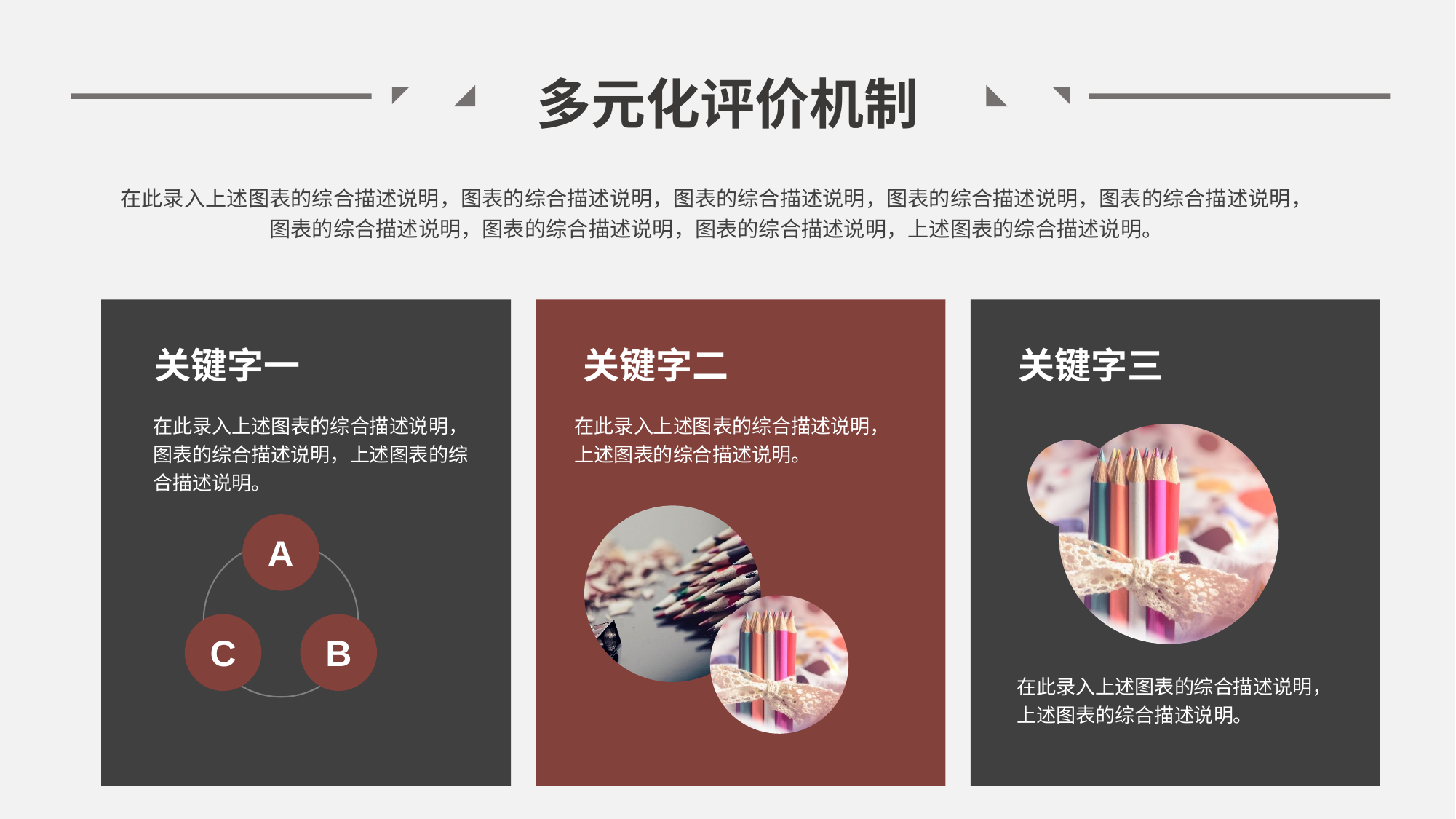

多元化评价机制

在此录入上述图表的综合描述说明，图表的综合描述说明，图表的综合描述说明，图表的综合描述说明，图表的综合描述说明，图表的综合描述说明，图表的综合描述说明，图表的综合描述说明，上述图表的综合描述说明。

关键字二
关键字三
关键字一
在此录入上述图表的综合描述说明，图表的综合描述说明，上述图表的综合描述说明。
在此录入上述图表的综合描述说明，上述图表的综合描述说明。

A

C

B

在此录入上述图表的综合描述说明，上述图表的综合描述说明。